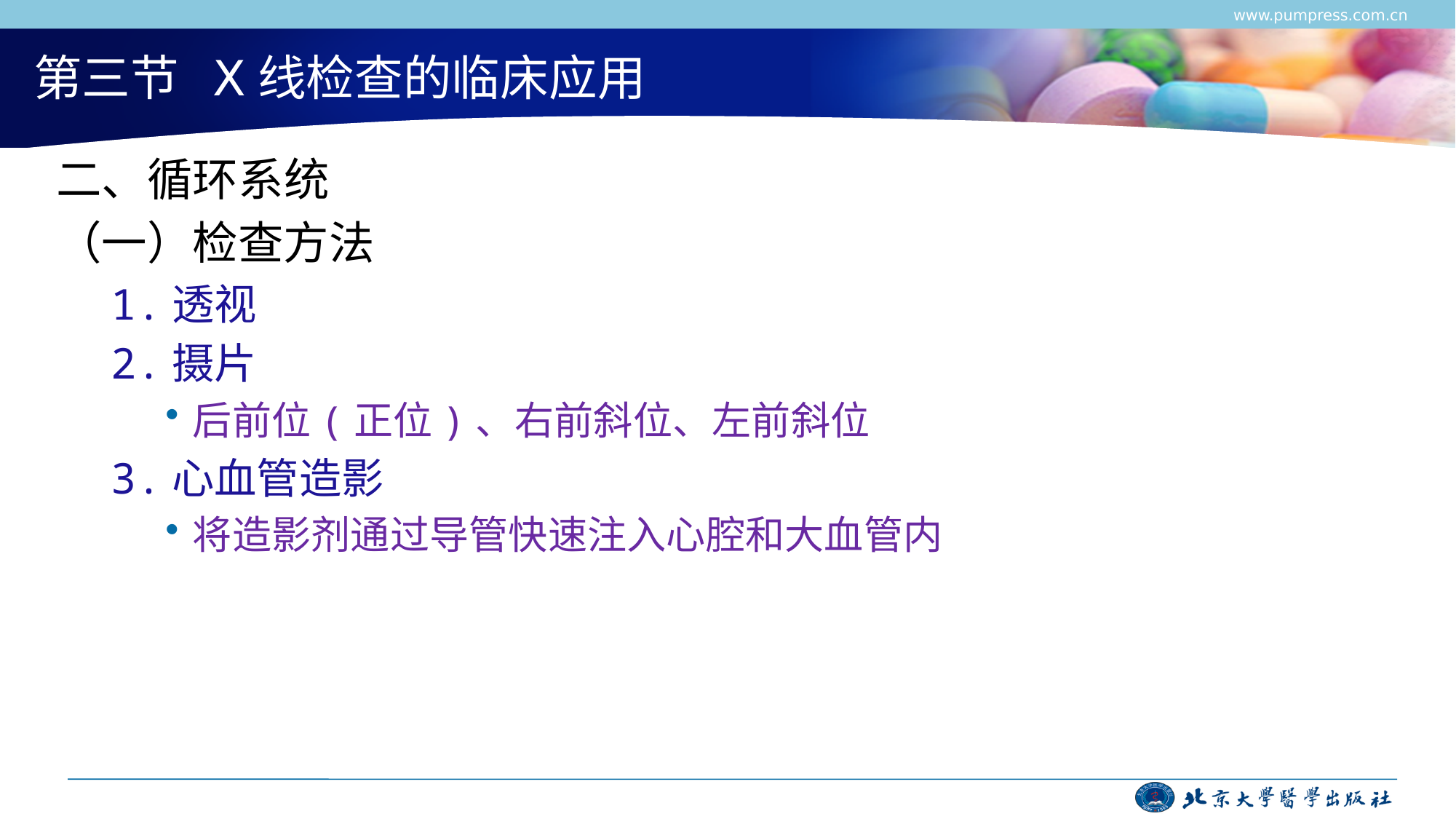

www.pumpress.com.cn
# 第三节  X线检查的临床应用
二、循环系统
（一）检查方法
1.透视
2.摄片
后前位(正位)、右前斜位、左前斜位
3.心血管造影
将造影剂通过导管快速注入心腔和大血管内